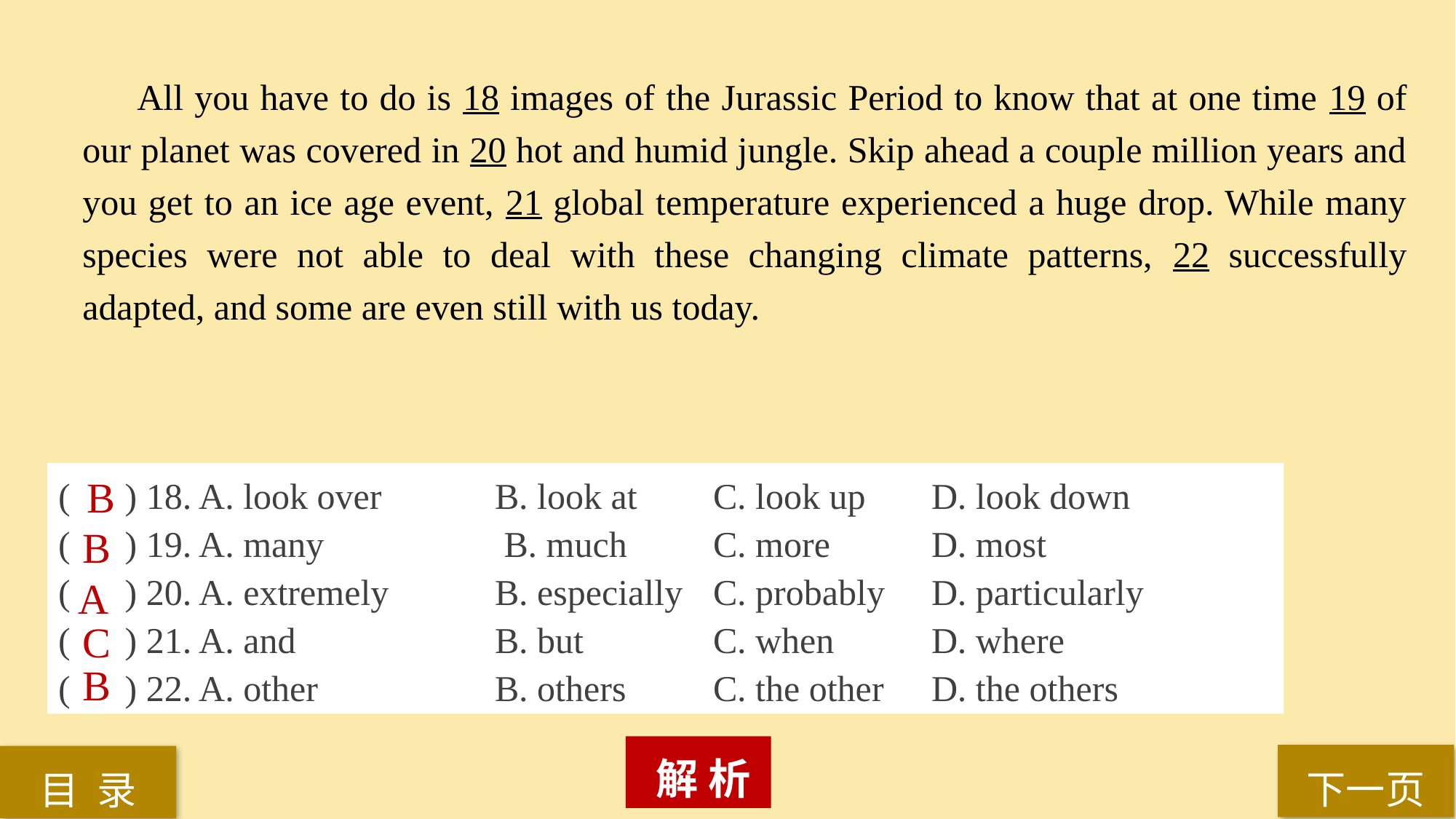

All you have to do is 18 images of the Jurassic Period to know that at one time 19 of our planet was covered in 20 hot and humid jungle. Skip ahead a couple million years and you get to an ice age event, 21 global temperature experienced a huge drop. While many species were not able to deal with these changing climate patterns, 22 successfully adapted, and some are even still with us today.
(      ) 18. A. look over 	B. look at 	C. look up 	D. look down
(      ) 19. A. many		 B. much 	C. more 	D. most
(      ) 20. A. extremely 	B. especially 	C. probably 	D. particularly
(      ) 21. A. and 		B. but 		C. when 	D. where
(      ) 22. A. other 		B. others 	C. the other 	D. the others
B
B
A
C
B
 解 析